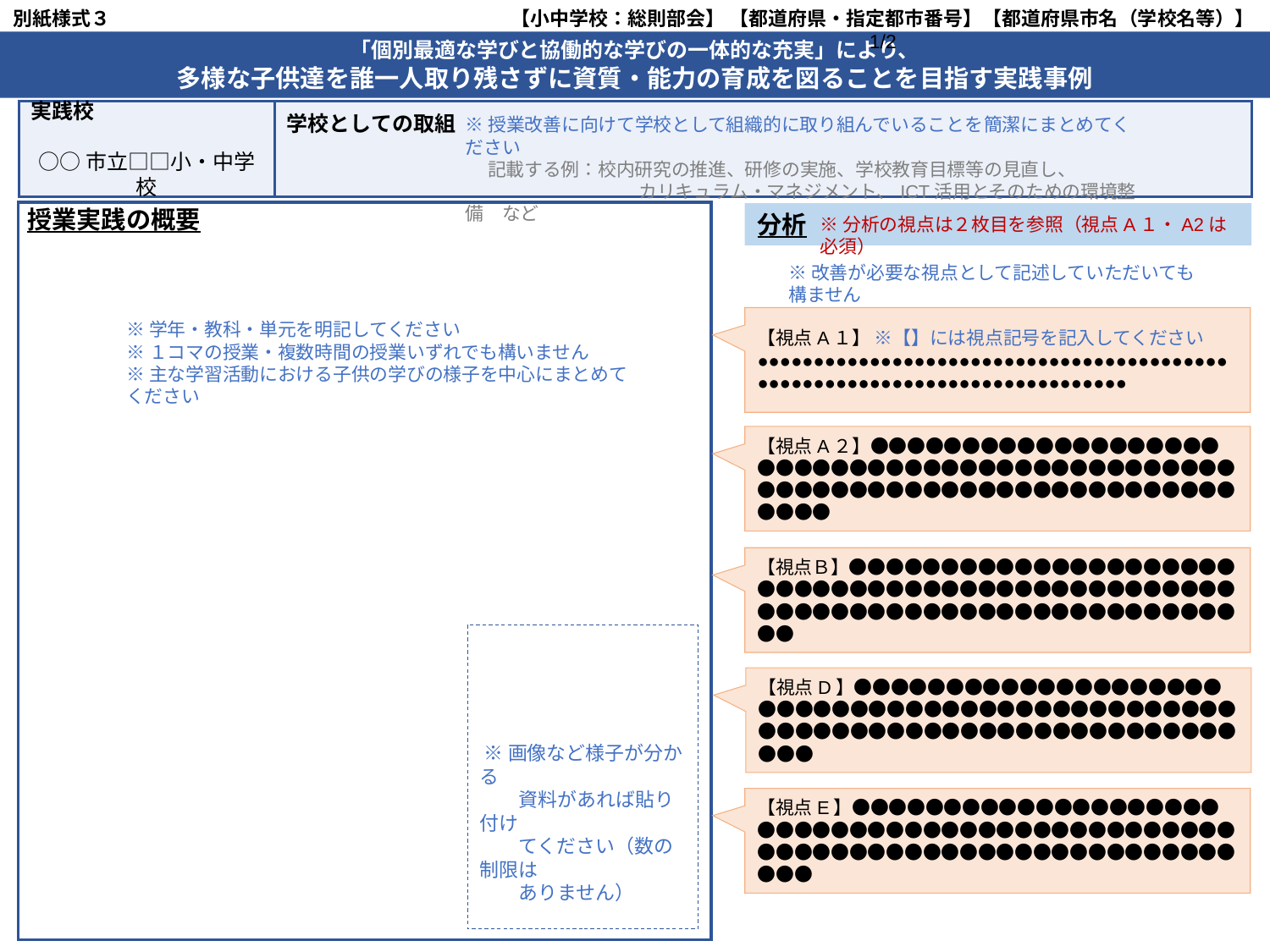

別紙様式３
【小中学校：総則部会】 【都道府県・指定都市番号】【都道府県市名（学校名等）】 1/2
【】については、関係する都道府県市（学校）に応じて修正してください。
「個別最適な学びと協働的な学びの一体的な充実」により、
多様な子供達を誰一人取り残さずに資質・能力の育成を図ることを目指す実践事例
実践校

○○市立□□小・中学校
学校としての取組

※授業改善に向けて学校として組織的に取り組んでいることを簡潔にまとめてください
　 記載する例：校内研究の推進、研修の実施、学校教育目標等の見直し、
　　　　　　　　　  カリキュラム・マネジメント、ICT活用とそのための環境整備　など
授業実践の概要

分析
・枠の大きさ、フォントなどの様式は適宜変更していただいてかまいません。
・複数の事例を取りあげる場合も、できる限り１枚のスライドに収めるようにしてください。
※分析の視点は２枚目を参照（視点A１・A2は必須）
※改善が必要な視点として記述していただいても構ません
【視点A１】 ※【】には視点記号を記入してください
●●●●●●●●●●●●●●●●●●●●●●●●●●●●●●●●●●●●●●●●●●●●●●●●●●●●●●●●●●●●●●●●●●●●●●●●●●●
※学年・教科・単元を明記してください
※１コマの授業・複数時間の授業いずれでも構いません
※主な学習活動における子供の学びの様子を中心にまとめてください
【視点A２】●●●●●●●●●●●●●●●●●●●●●●●●●●●●●●●●●●●●●●●●●●●●●●●●●●●●●●●●●●●●●●●●●●●●●●●●●●●
【視点Ｂ】●●●●●●●●●●●●●●●●●●●●●●●●●●●●●●●●●●●●●●●●●●●●●●●●●●●●●●●●●●●●●●●●●●●●●●●●●●●

 ※画像など様子が分かる
　　資料があれば貼り付け
　　てください（数の制限は
　　ありません）
【視点D】●●●●●●●●●●●●●●●●●●●●●●●●●●●●●●●●●●●●●●●●●●●●●●●●●●●●●●●●●●●●●●●●●●●●●●●●●●●
【視点E】●●●●●●●●●●●●●●●●●●●●●●●●●●●●●●●●●●●●●●●●●●●●●●●●●●●●●●●●●●●●●●●●●●●●●●●●●●●